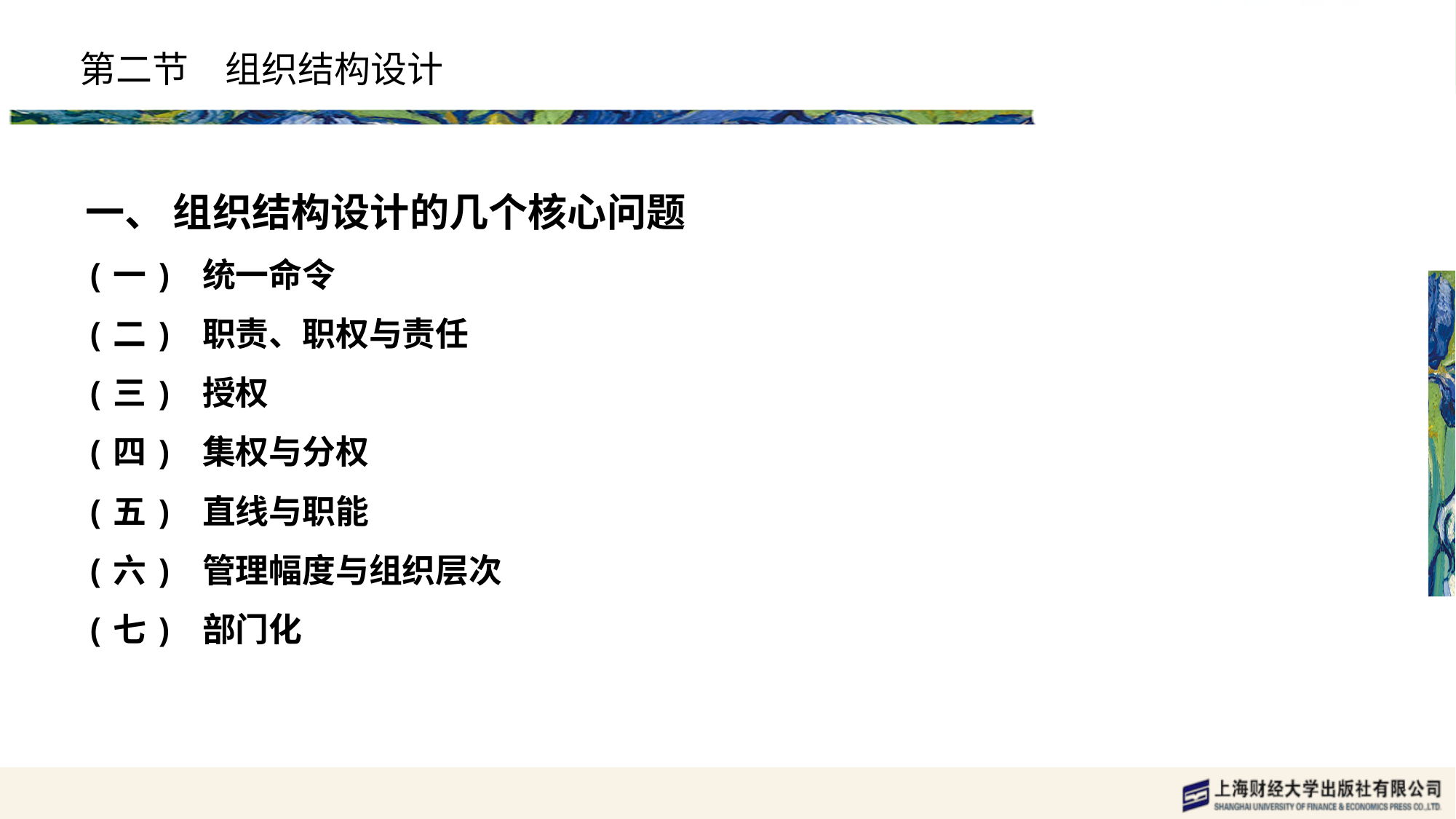

# 第二节　组织结构设计
一、 组织结构设计的几个核心问题
(一) 统一命令
(二) 职责、职权与责任
(三) 授权
(四) 集权与分权
(五) 直线与职能
(六) 管理幅度与组织层次
(七) 部门化